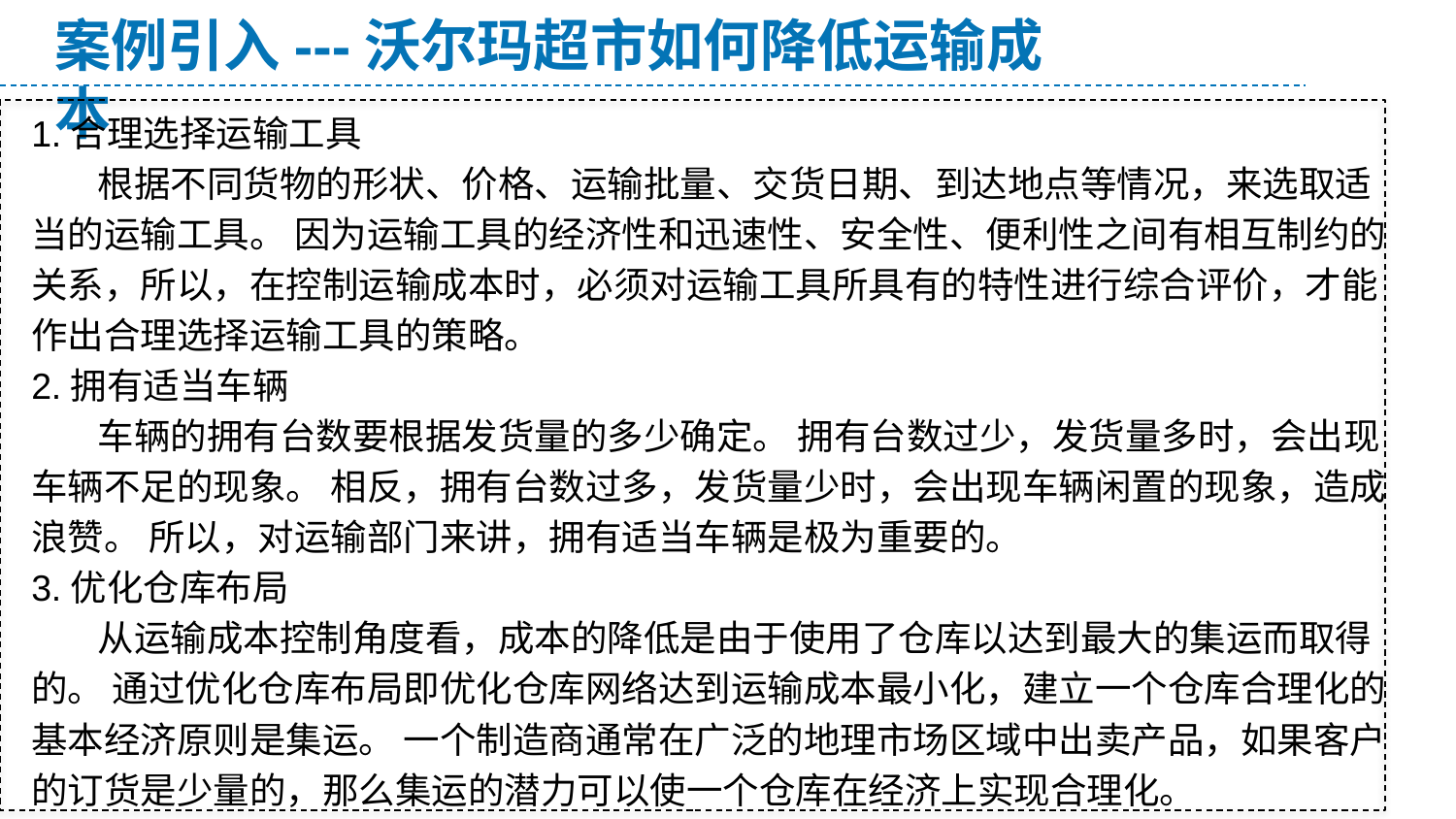

案例引入---沃尔玛超市如何降低运输成本
1.合理选择运输工具
       根据不同货物的形状、价格、运输批量、交货日期、到达地点等情况，来选取适当的运输工具。 因为运输工具的经济性和迅速性、安全性、便利性之间有相互制约的关系，所以，在控制运输成本时，必须对运输工具所具有的特性进行综合评价，才能作出合理选择运输工具的策略。
2.拥有适当车辆
       车辆的拥有台数要根据发货量的多少确定。 拥有台数过少，发货量多时，会出现车辆不足的现象。 相反，拥有台数过多，发货量少时，会出现车辆闲置的现象，造成浪赞。 所以，对运输部门来讲，拥有适当车辆是极为重要的。
3.优化仓库布局
       从运输成本控制角度看，成本的降低是由于使用了仓库以达到最大的集运而取得的。 通过优化仓库布局即优化仓库网络达到运输成本最小化，建立一个仓库合理化的基本经济原则是集运。 一个制造商通常在广泛的地理市场区域中出卖产品，如果客户的订货是少量的，那么集运的潜力可以使一个仓库在经济上实现合理化。